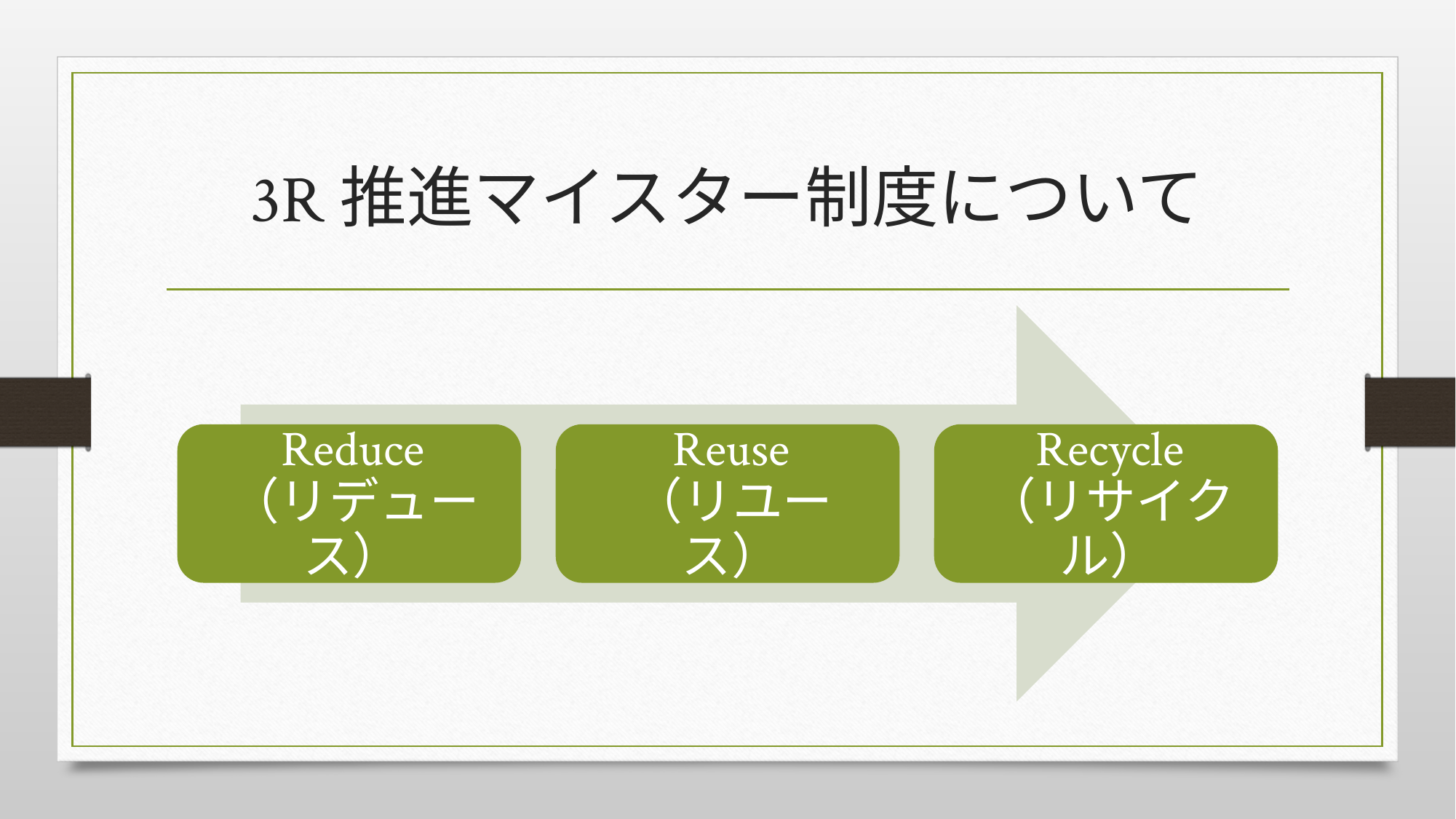

# 3R推進マイスター制度について
Reduce
（リデュース）
Reuse
（リユース）
Recycle
（リサイクル）